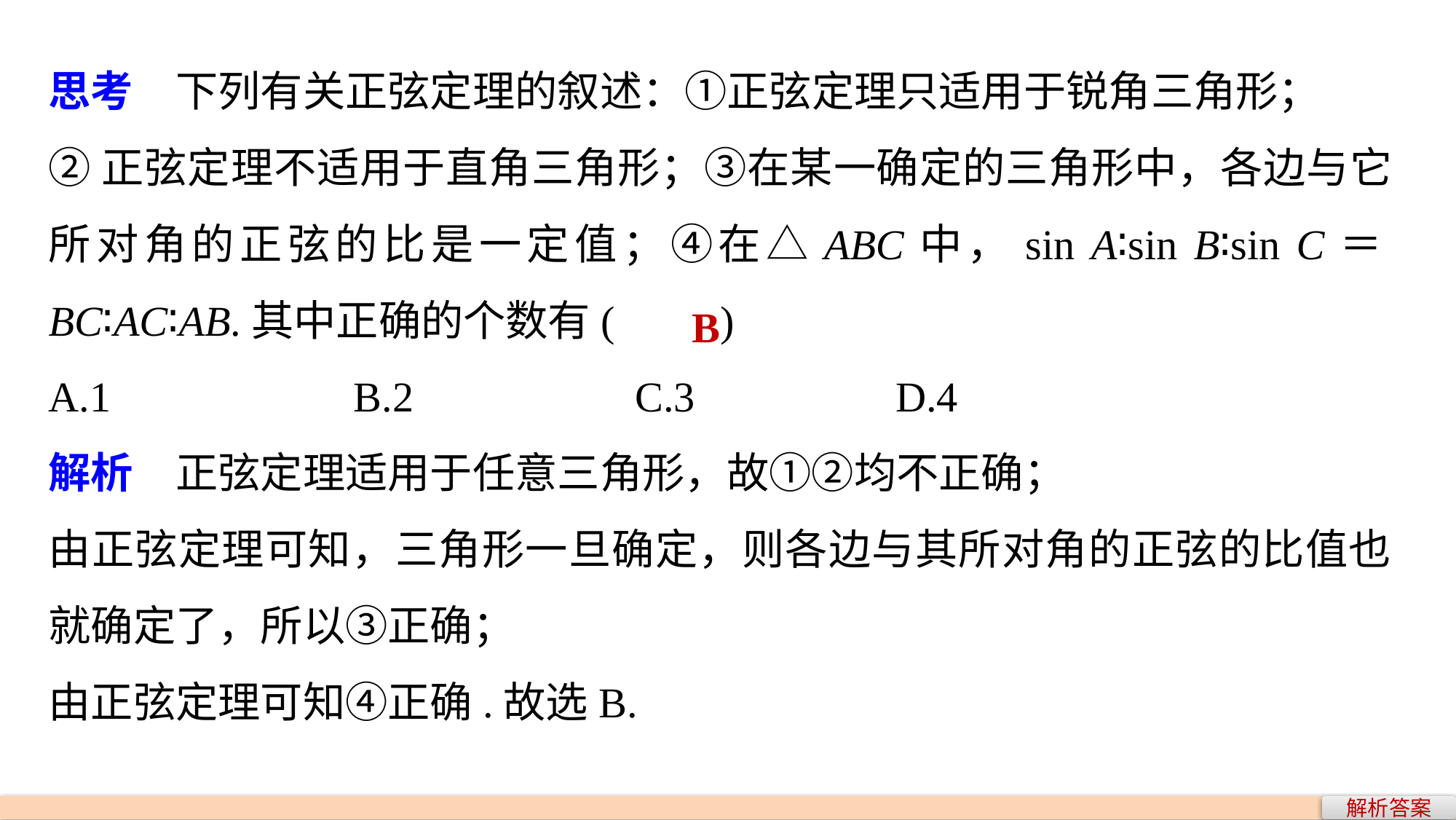

思考　下列有关正弦定理的叙述：①正弦定理只适用于锐角三角形；
②正弦定理不适用于直角三角形；③在某一确定的三角形中，各边与它所对角的正弦的比是一定值；④在△ABC中，sin A∶sin B∶sin C＝BC∶AC∶AB.其中正确的个数有(　　)
A.1                       B.2                     C.3                   D.4
解析　正弦定理适用于任意三角形，故①②均不正确；
由正弦定理可知，三角形一旦确定，则各边与其所对角的正弦的比值也就确定了，所以③正确；
由正弦定理可知④正确.故选B.
B
解析答案